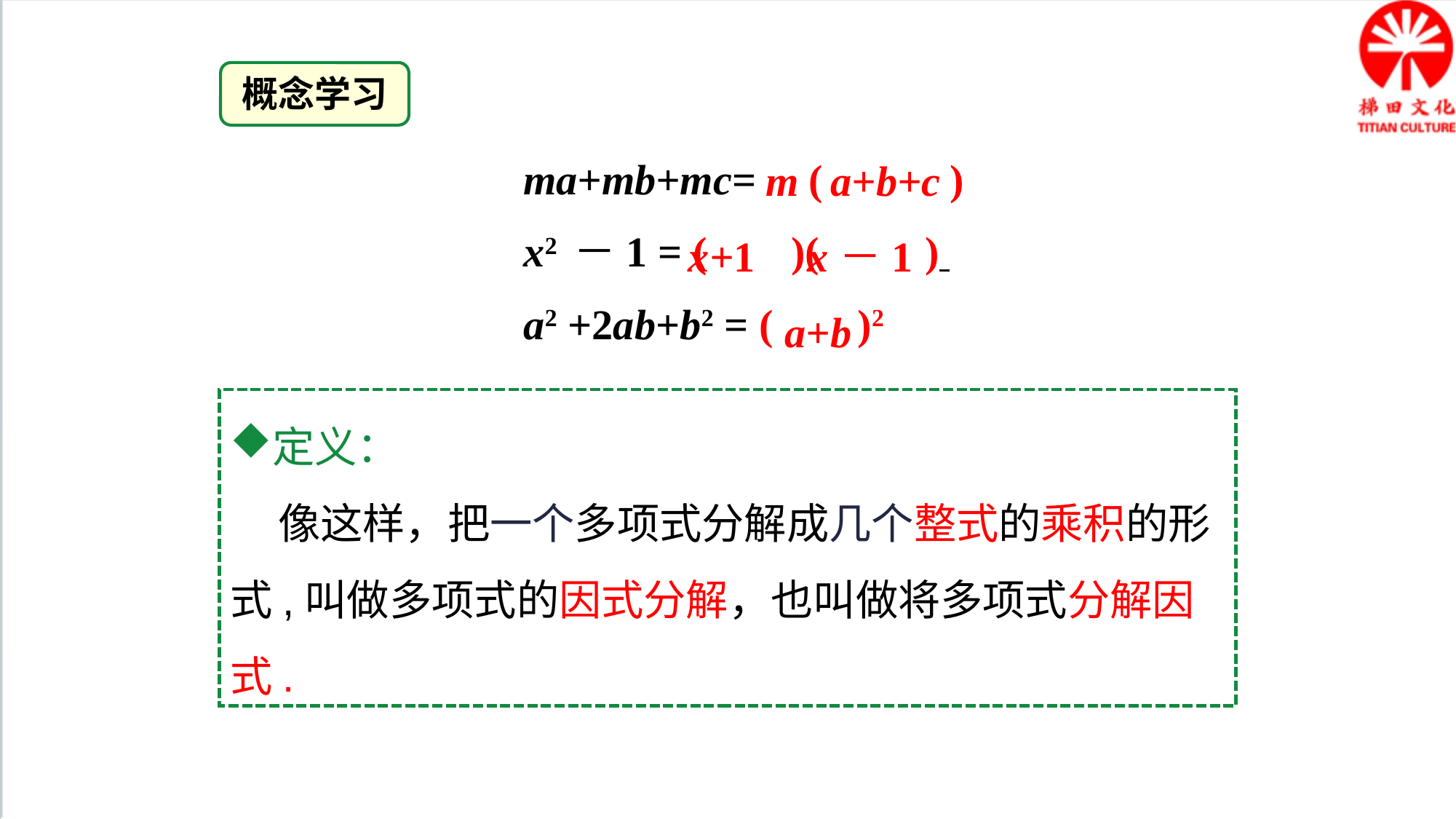

概念学习
ma+mb+mc=     (            )
x2 －1 = (        )(          )
a2 +2ab+b2 = (        )2
m   a+b+c
x+1     x－1
a+b
定义：
    像这样，把一个多项式分解成几个整式的乘积的形式,叫做多项式的因式分解，也叫做将多项式分解因式.